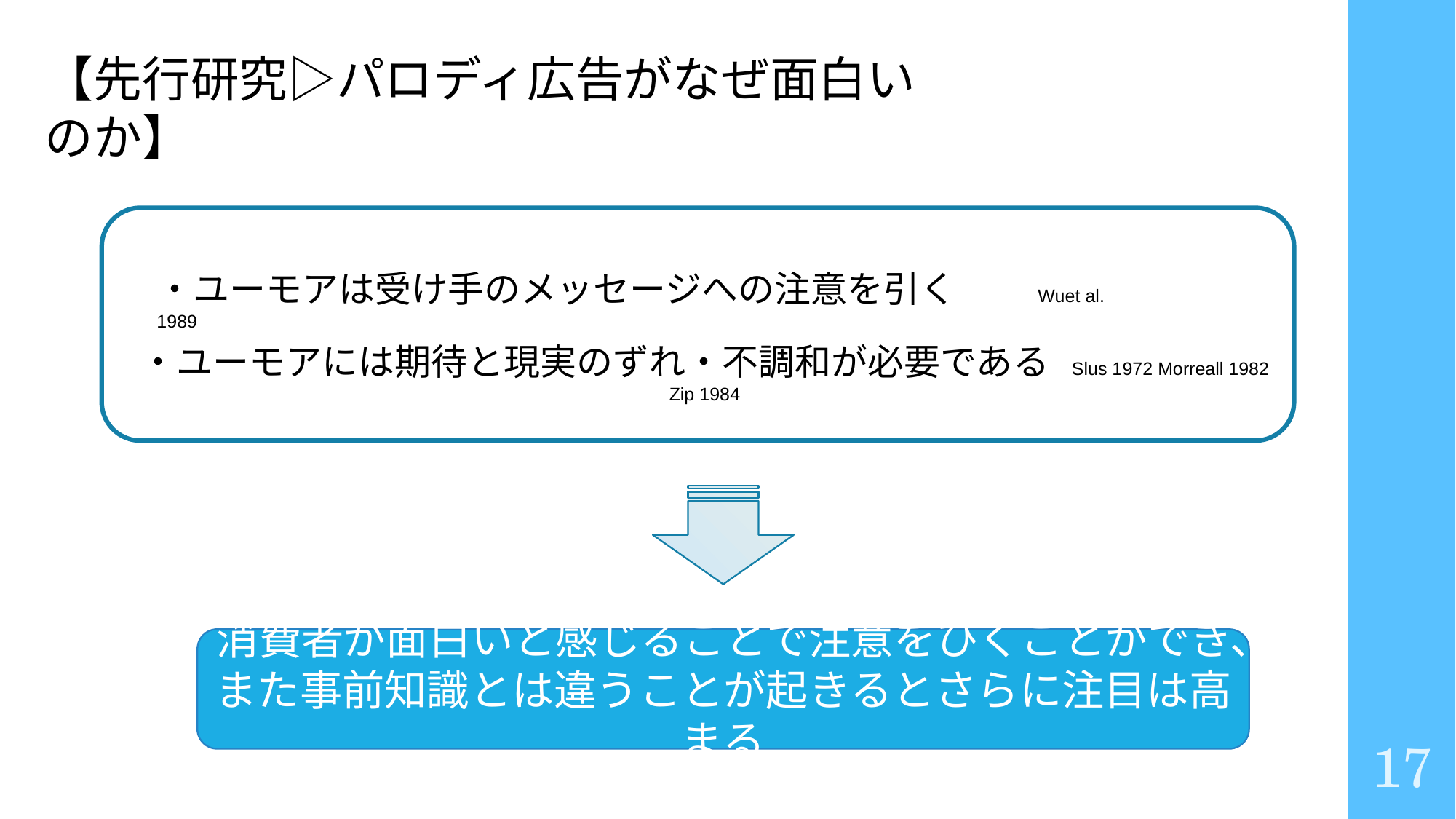

【先行研究▷パロディ広告がなぜ面白いのか】

・ユーモアは受け手のメッセージへの注意を引く　　Wuet al. 1989
・ユーモアには期待と現実のずれ・不調和が必要である　Slus 1972 Morreall 1982 Zip 1984

消費者が面白いと感じることで注意をひくことができ、
また事前知識とは違うことが起きるとさらに注目は高まる
17